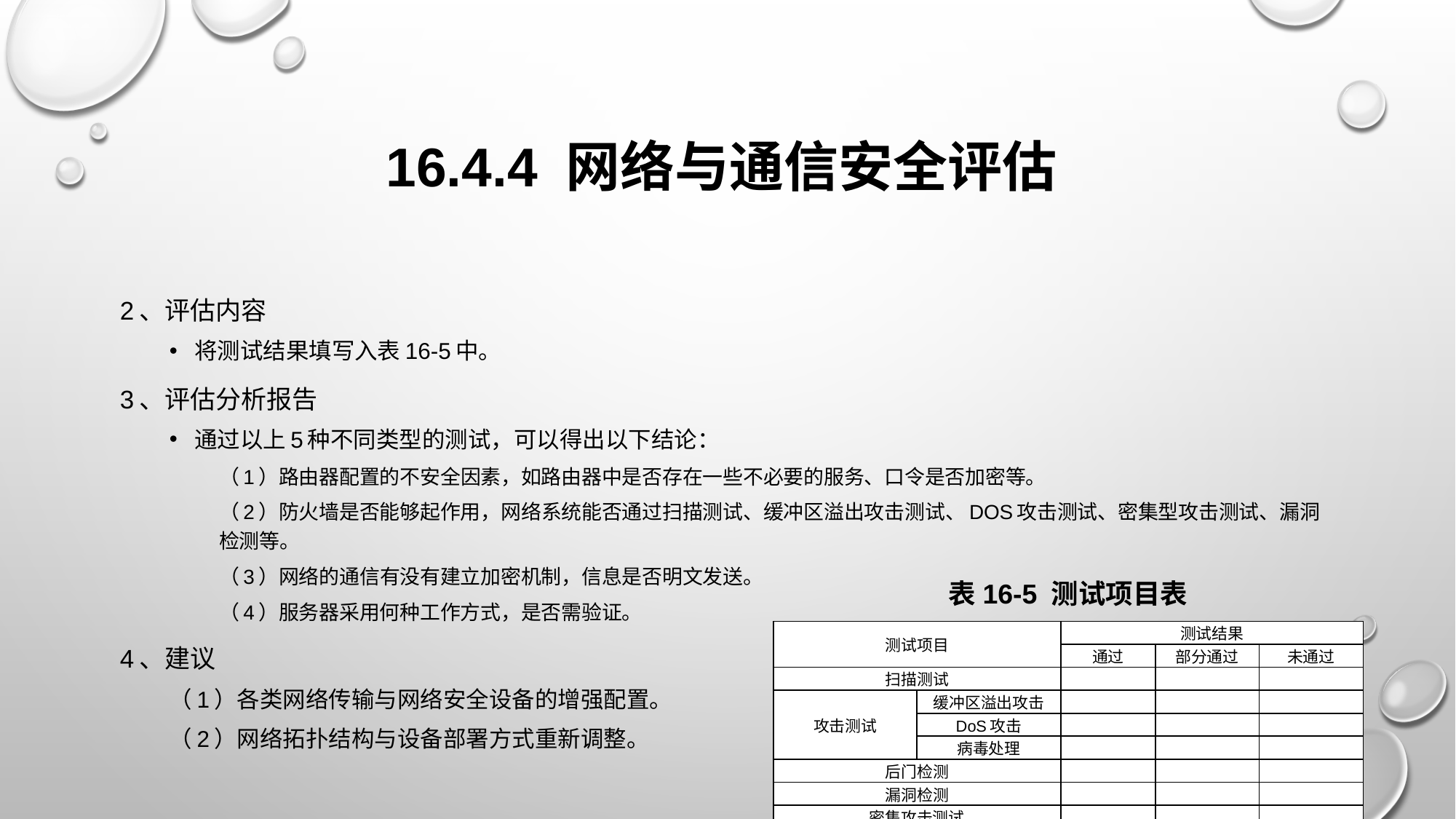

# 16.4.4 网络与通信安全评估
2、评估内容
将测试结果填写入表16-5中。
3、评估分析报告
通过以上5种不同类型的测试，可以得出以下结论：
（1）路由器配置的不安全因素，如路由器中是否存在一些不必要的服务、口令是否加密等。
（2）防火墙是否能够起作用，网络系统能否通过扫描测试、缓冲区溢出攻击测试、DoS攻击测试、密集型攻击测试、漏洞检测等。
（3）网络的通信有没有建立加密机制，信息是否明文发送。
（4）服务器采用何种工作方式，是否需验证。
4、建议
（1）各类网络传输与网络安全设备的增强配置。
（2）网络拓扑结构与设备部署方式重新调整。

表16-5 测试项目表
| 测试项目 |  | 测试结果 |  |  |
| --- | --- | --- | --- | --- |
|  |  | 通过 | 部分通过 | 未通过 |
| 扫描测试 |  |  |  |  |
| 攻击测试 | 缓冲区溢出攻击 |  |  |  |
|  | DoS攻击 |  |  |  |
|  | 病毒处理 |  |  |  |
| 后门检测 |  |  |  |  |
| 漏洞检测 |  |  |  |  |
| 密集攻击测试 |  |  |  |  |